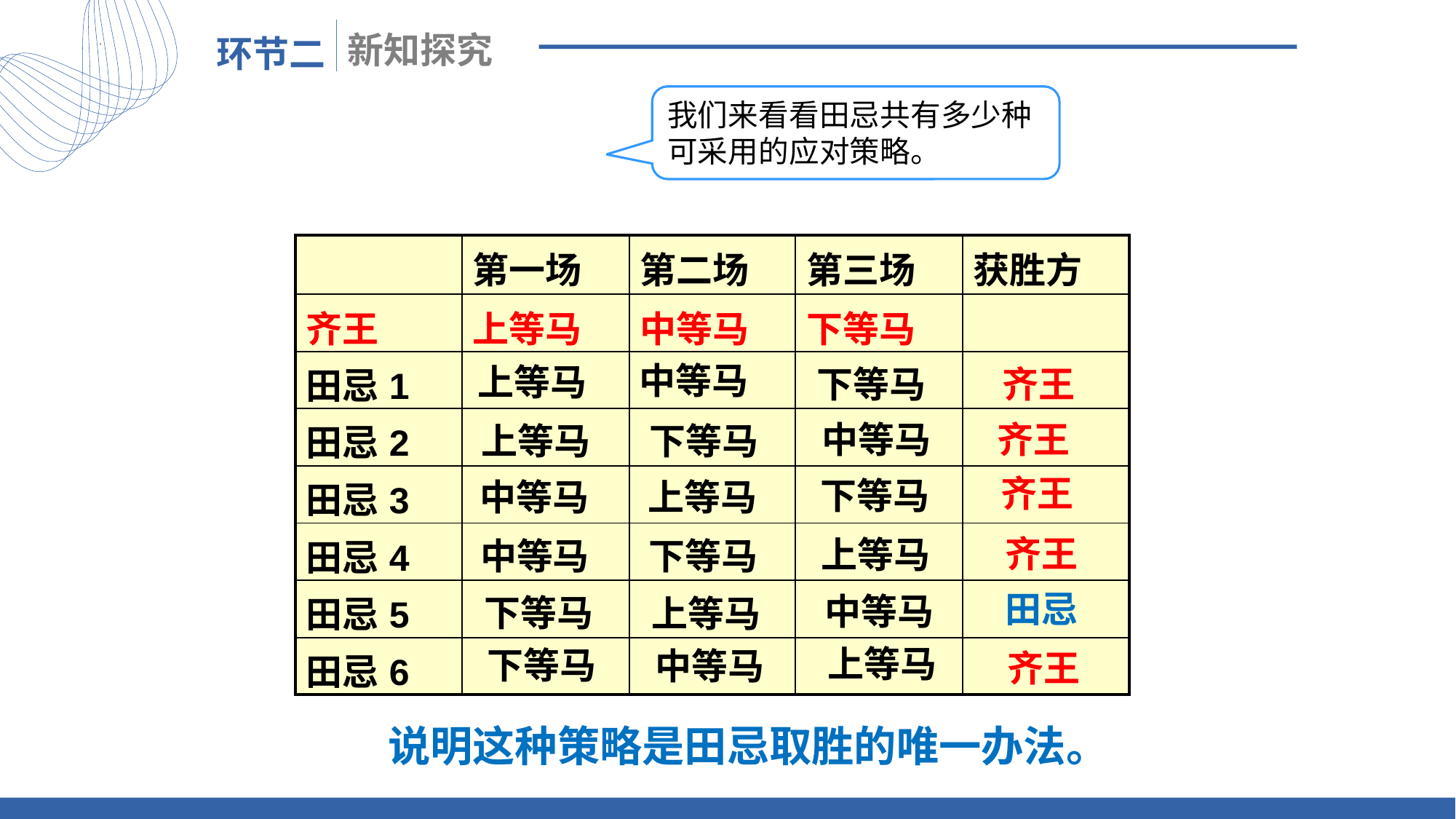

我们来看看田忌共有多少种可采用的应对策略。
|  | 第一场 | 第二场 | 第三场 | 获胜方 |
| --- | --- | --- | --- | --- |
| 齐王 | 上等马 | 中等马 | 下等马 |  |
| 田忌1 |  |  |  |  |
| 田忌2 |  |  |  |  |
| 田忌3 |  |  |  |  |
| 田忌4 |  |  |  |  |
| 田忌5 |  |  |  |  |
| 田忌6 |  |  |  |  |
中等马
上等马
下等马
齐王
中等马
齐王
上等马
下等马
齐王
下等马
中等马
上等马
齐王
上等马
中等马
下等马
田忌
中等马
下等马
上等马
上等马
下等马
中等马
齐王
说明这种策略是田忌取胜的唯一办法。